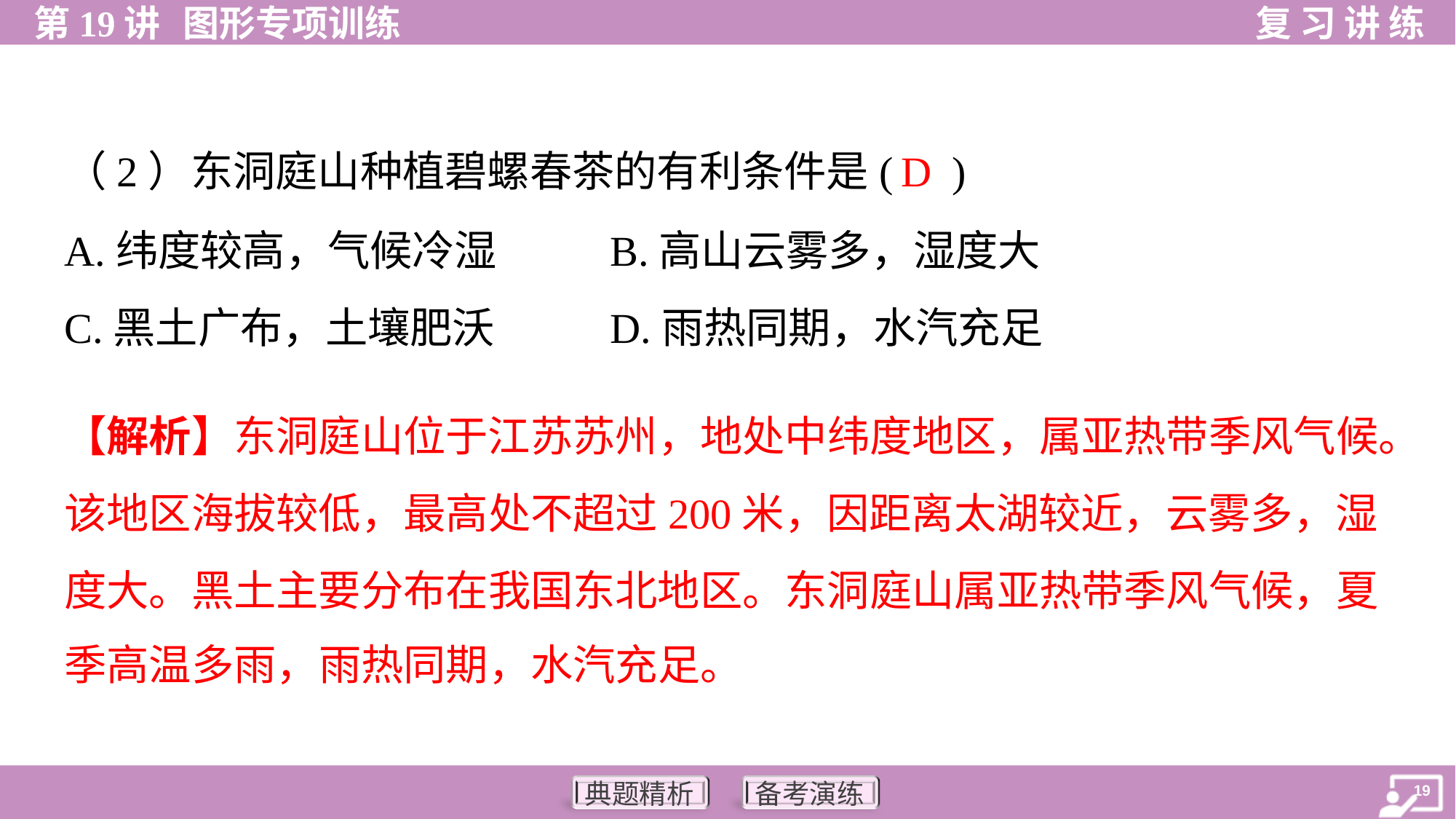

D
（2）东洞庭山种植碧螺春茶的有利条件是(     )
A.纬度较高，气候冷湿		B.高山云雾多，湿度大
C.黑土广布，土壤肥沃		D.雨热同期，水汽充足
【解析】东洞庭山位于江苏苏州，地处中纬度地区，属亚热带季风气候。
该地区海拔较低，最高处不超过200米，因距离太湖较近，云雾多，湿
度大。黑土主要分布在我国东北地区。东洞庭山属亚热带季风气候，夏
季高温多雨，雨热同期，水汽充足。